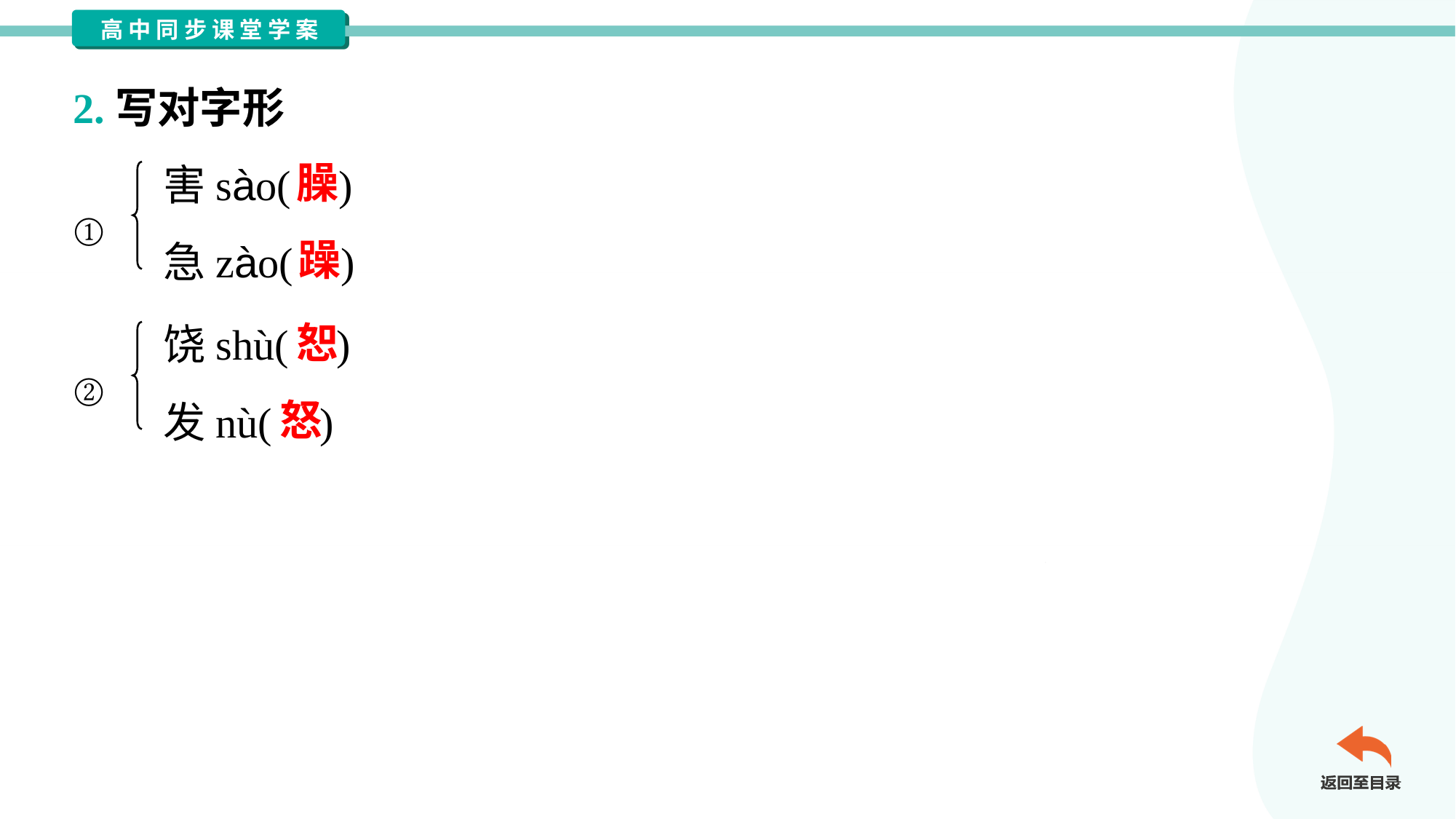

2.写对字形
害sào(    )
急zào(    )
臊

①

躁
饶shù(    )
发nù(    )
恕

②

怒